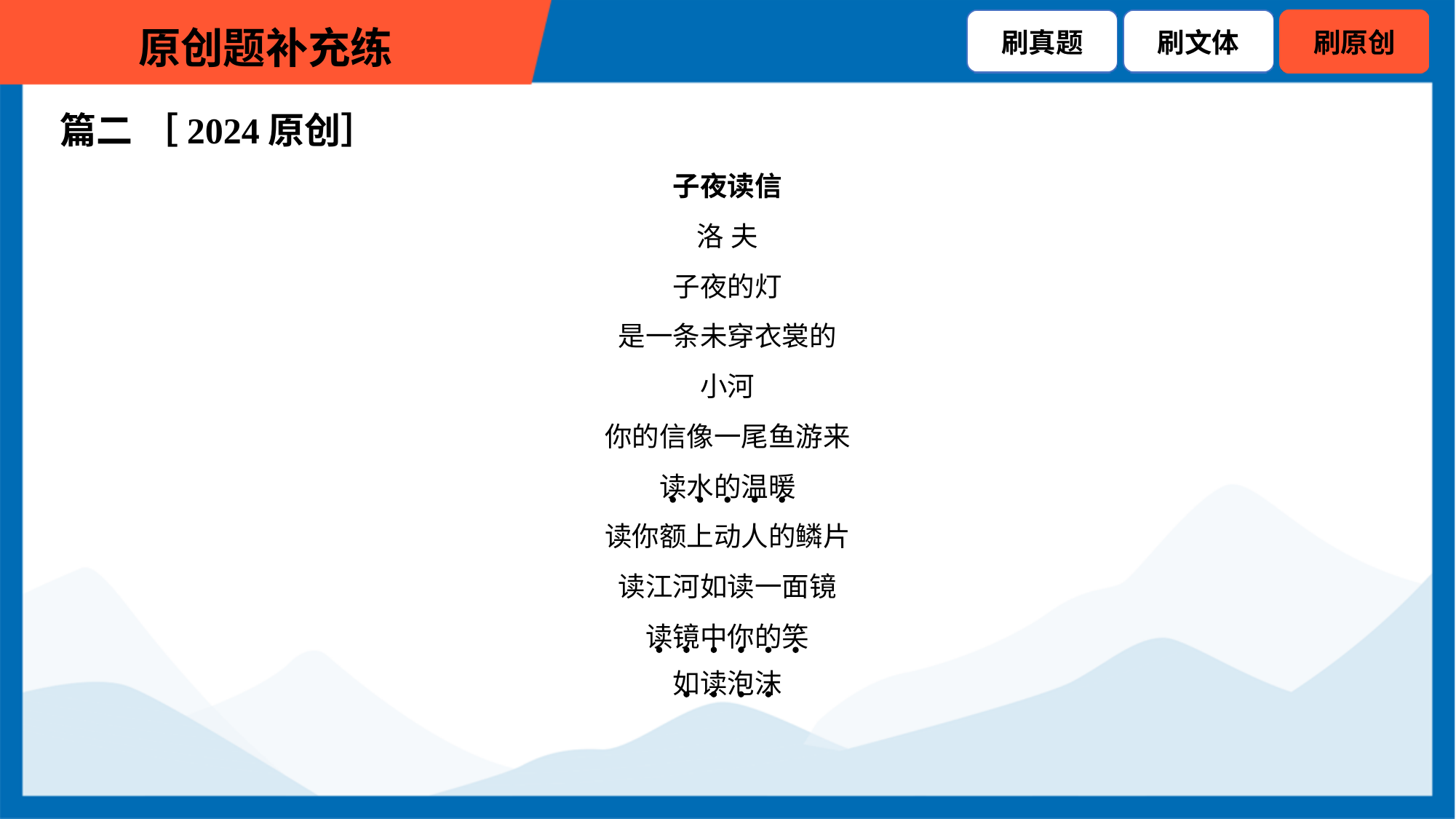

篇二 ［2024原创］
子夜读信
洛 夫
子夜的灯
是一条未穿衣裳的
小河
你的信像一尾鱼游来
读水的温暖
读你额上动人的鳞片
读江河如读一面镜
读镜中你的笑
如读泡沫